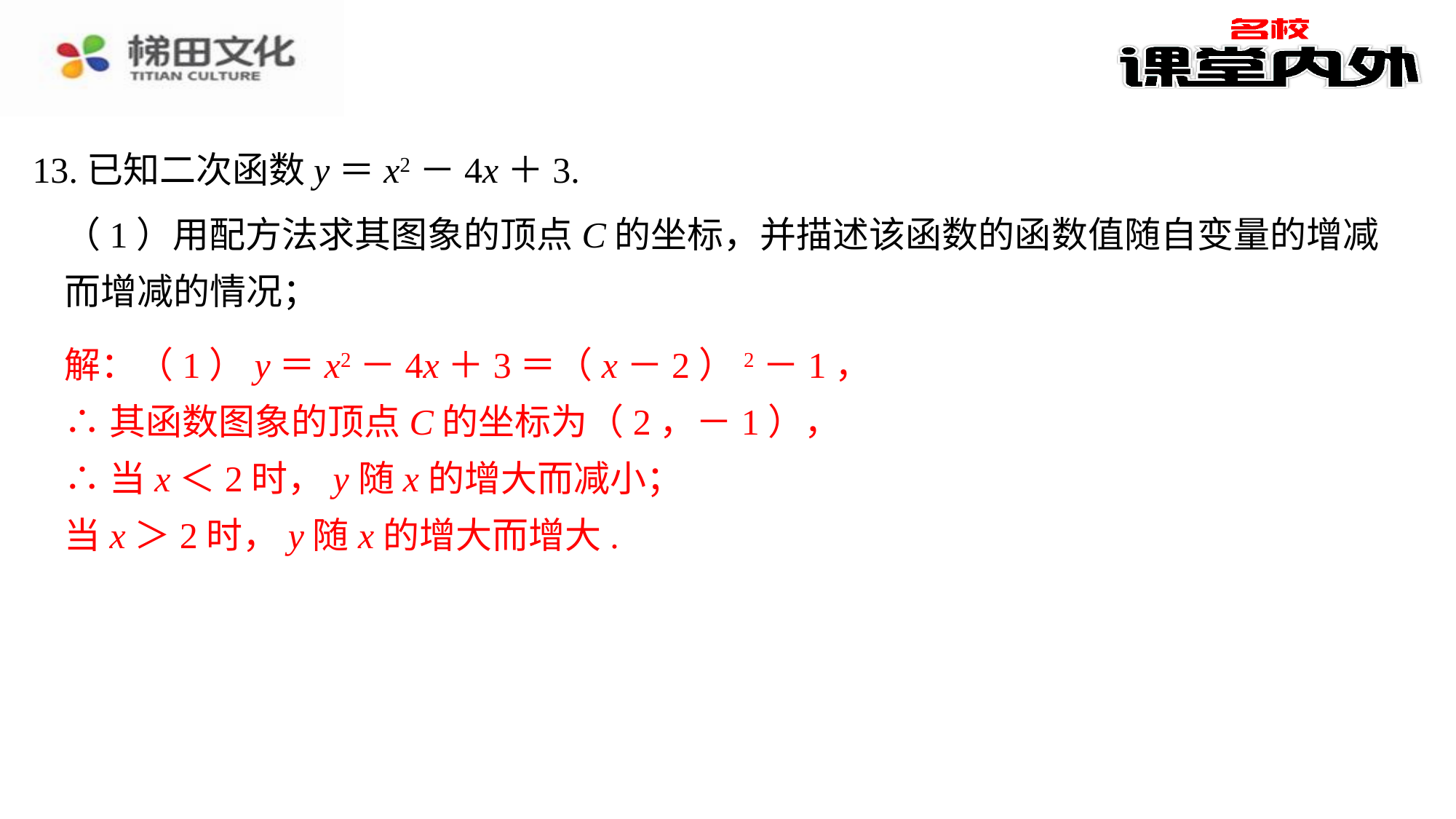

13.已知二次函数y＝x2－4x＋3.
（1）用配方法求其图象的顶点C的坐标，并描述该函数的函数值随自变量的增减而增减的情况；
解：（1）y＝x2－4x＋3＝（x－2）2－1，⁠
∴其函数图象的顶点C的坐标为（2，－1），⁠
∴当x＜2时，y随x的增大而减小；⁠
当x＞2时，y随x的增大而增大.⁠
解：（1）y＝x2－4x＋3＝（x－2）2－1，
∴其函数图象的顶点C的坐标为（2，－1），
∴当x＜2时，y随x的增大而减小；
当x＞2时，y随x的增大而增大.